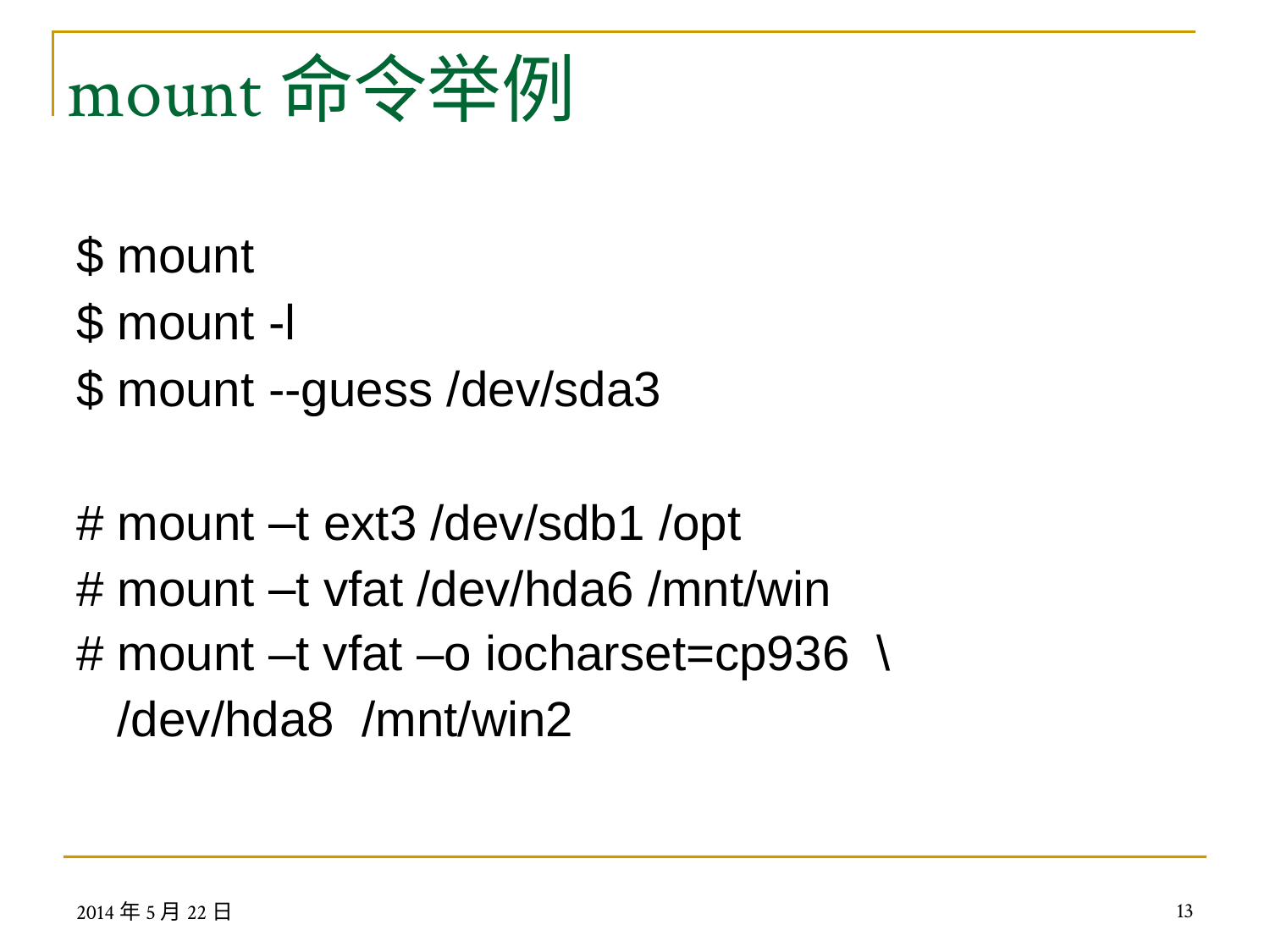

# mount命令举例
$ mount
$ mount -l
$ mount --guess /dev/sda3

# mount –t ext3 /dev/sdb1 /opt
# mount –t vfat /dev/hda6 /mnt/win
# mount –t vfat –o iocharset=cp936  \
   /dev/hda8  /mnt/win2

2014年5月22日
13